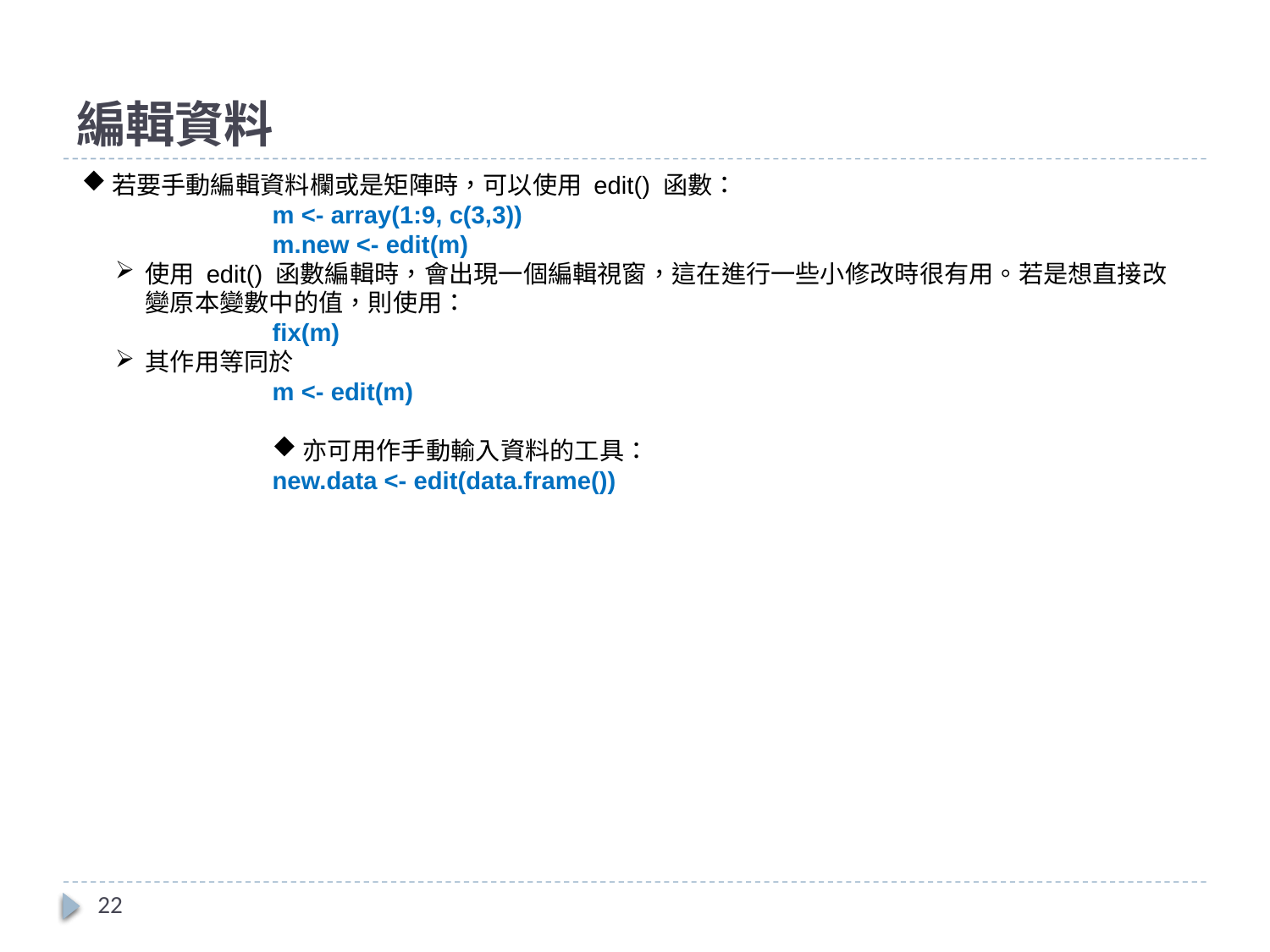

# 編輯資料
若要手動編輯資料欄或是矩陣時，可以使用 edit() 函數：
m <- array(1:9, c(3,3))
m.new <- edit(m)
使用 edit() 函數編輯時，會出現一個編輯視窗，這在進行一些小修改時很有用。若是想直接改變原本變數中的值，則使用：
fix(m)
其作用等同於
m <- edit(m)

亦可用作手動輸入資料的工具：
new.data <- edit(data.frame())
22